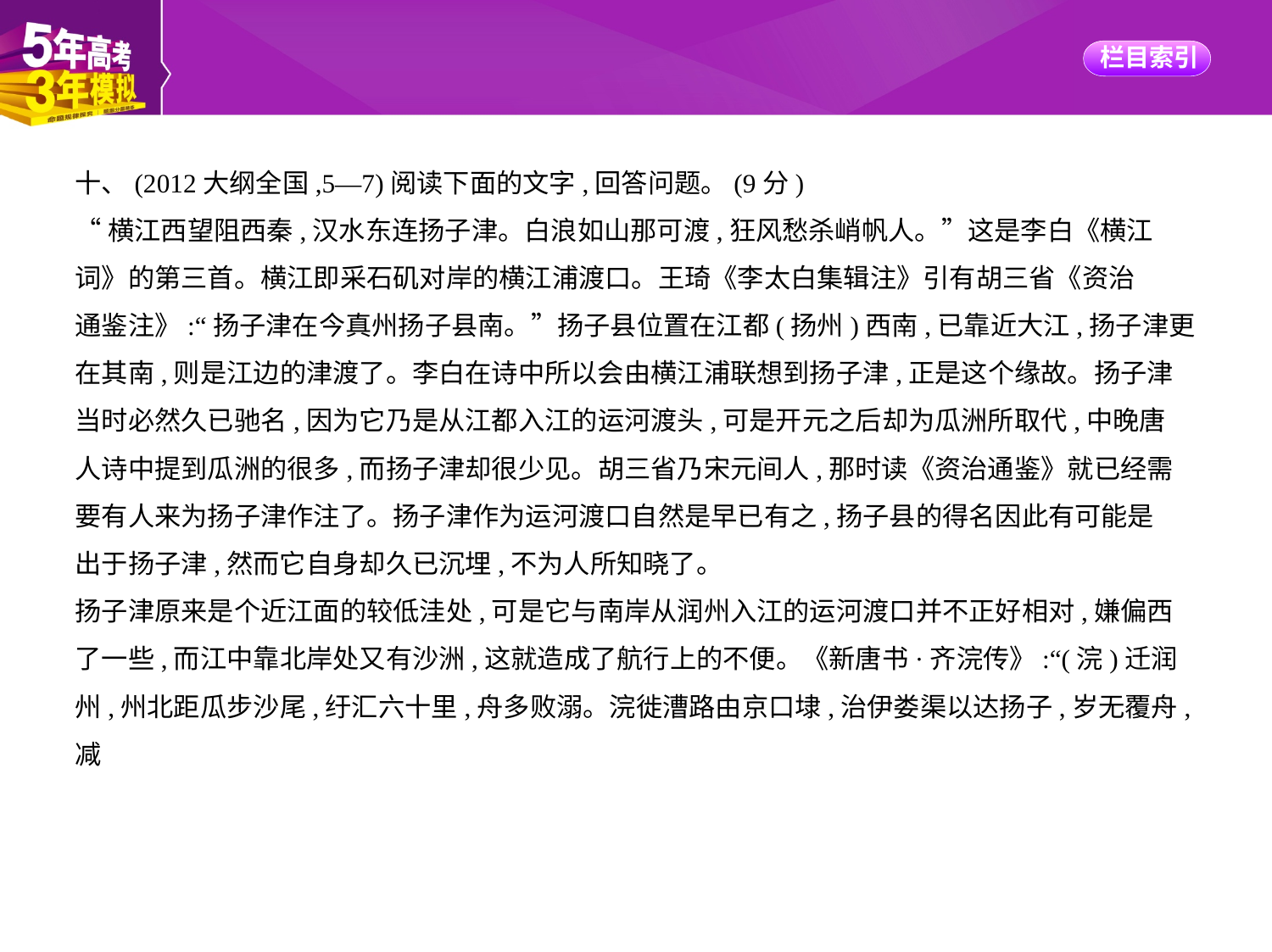

十、(2012大纲全国,5—7)阅读下面的文字,回答问题。(9分)
“横江西望阻西秦,汉水东连扬子津。白浪如山那可渡,狂风愁杀峭帆人。”这是李白《横江
词》的第三首。横江即采石矶对岸的横江浦渡口。王琦《李太白集辑注》引有胡三省《资治
通鉴注》:“扬子津在今真州扬子县南。”扬子县位置在江都(扬州)西南,已靠近大江,扬子津更
在其南,则是江边的津渡了。李白在诗中所以会由横江浦联想到扬子津,正是这个缘故。扬子津
当时必然久已驰名,因为它乃是从江都入江的运河渡头,可是开元之后却为瓜洲所取代,中晚唐
人诗中提到瓜洲的很多,而扬子津却很少见。胡三省乃宋元间人,那时读《资治通鉴》就已经需
要有人来为扬子津作注了。扬子津作为运河渡口自然是早已有之,扬子县的得名因此有可能是
出于扬子津,然而它自身却久已沉埋,不为人所知晓了。
扬子津原来是个近江面的较低洼处,可是它与南岸从润州入江的运河渡口并不正好相对,嫌偏西
了一些,而江中靠北岸处又有沙洲,这就造成了航行上的不便。《新唐书·齐浣传》:“(浣)迁润
州,州北距瓜步沙尾,纡汇六十里,舟多败溺。浣徙漕路由京口埭,治伊娄渠以达扬子,岁无覆舟,减